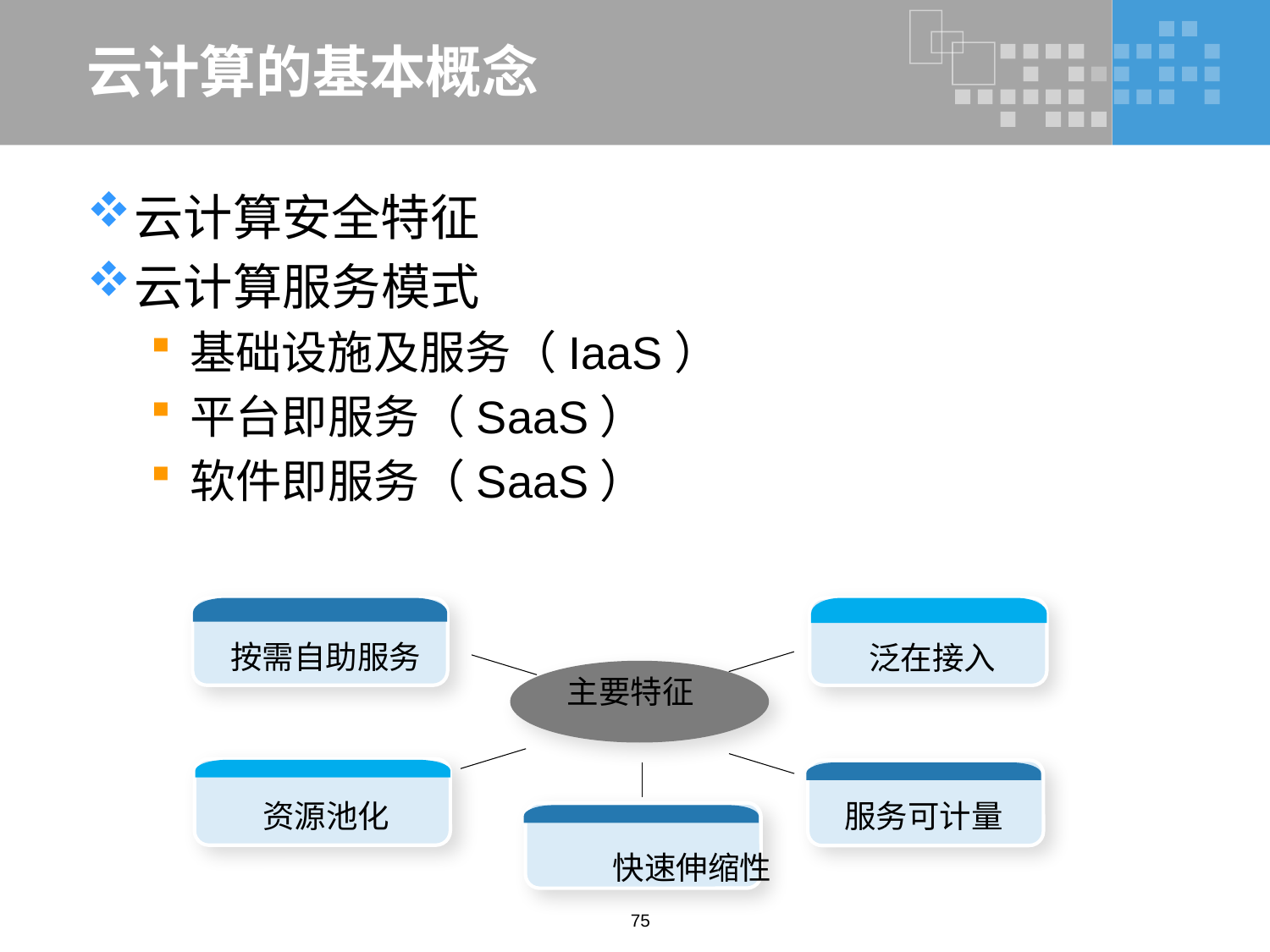

# 云计算的基本概念
云计算安全特征
云计算服务模式
基础设施及服务（IaaS）
平台即服务（SaaS）
软件即服务（SaaS）

按需自助服务
泛在接入

主要特征

资源池化
服务可计量

快速伸缩性

75